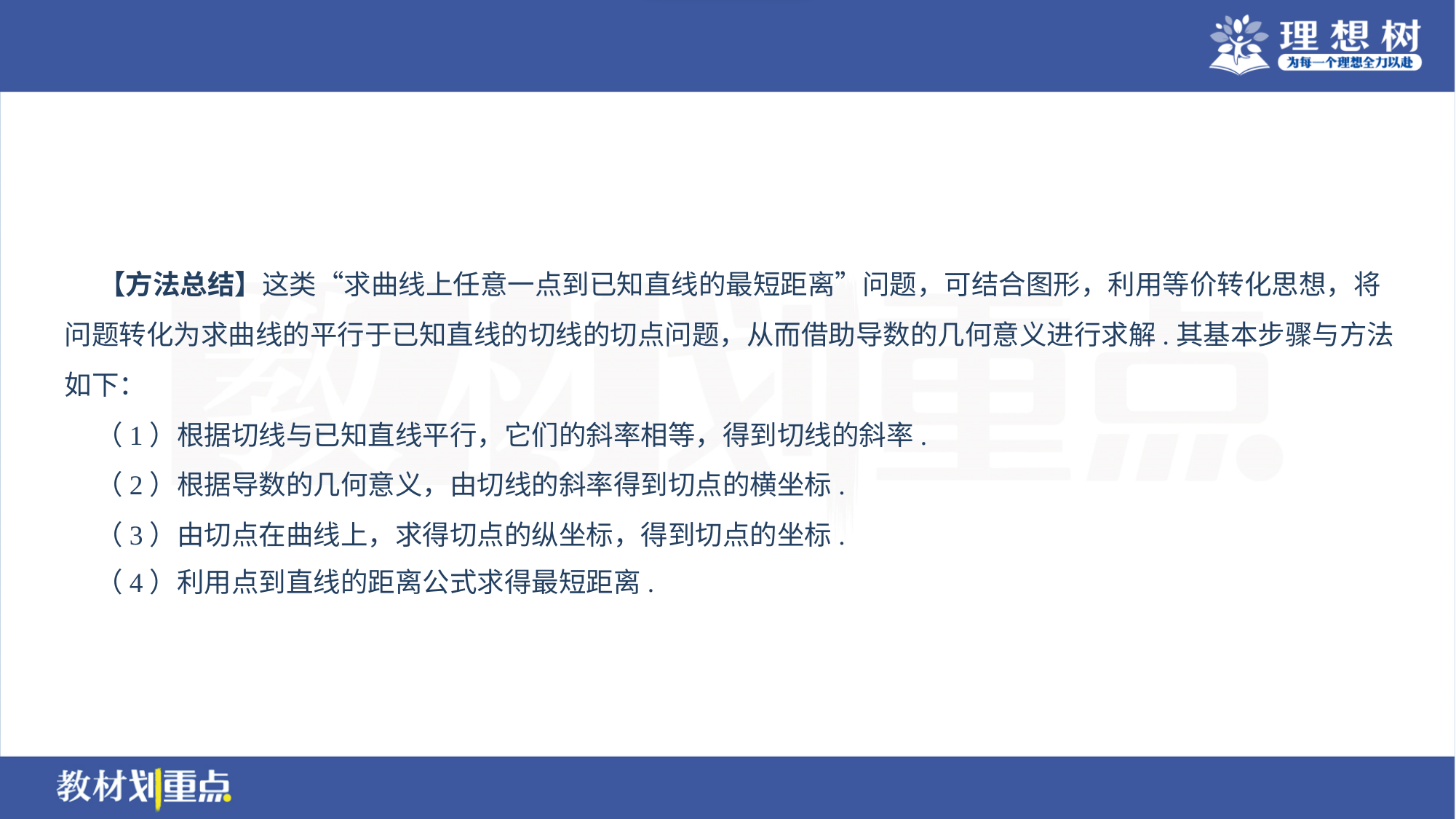

【方法总结】这类“求曲线上任意一点到已知直线的最短距离”问题，可结合图形，利用等价转化思想，将
问题转化为求曲线的平行于已知直线的切线的切点问题，从而借助导数的几何意义进行求解.其基本步骤与方法
如下：
    （1）根据切线与已知直线平行，它们的斜率相等，得到切线的斜率.
    （2）根据导数的几何意义，由切线的斜率得到切点的横坐标.
    （3）由切点在曲线上，求得切点的纵坐标，得到切点的坐标.
    （4）利用点到直线的距离公式求得最短距离.